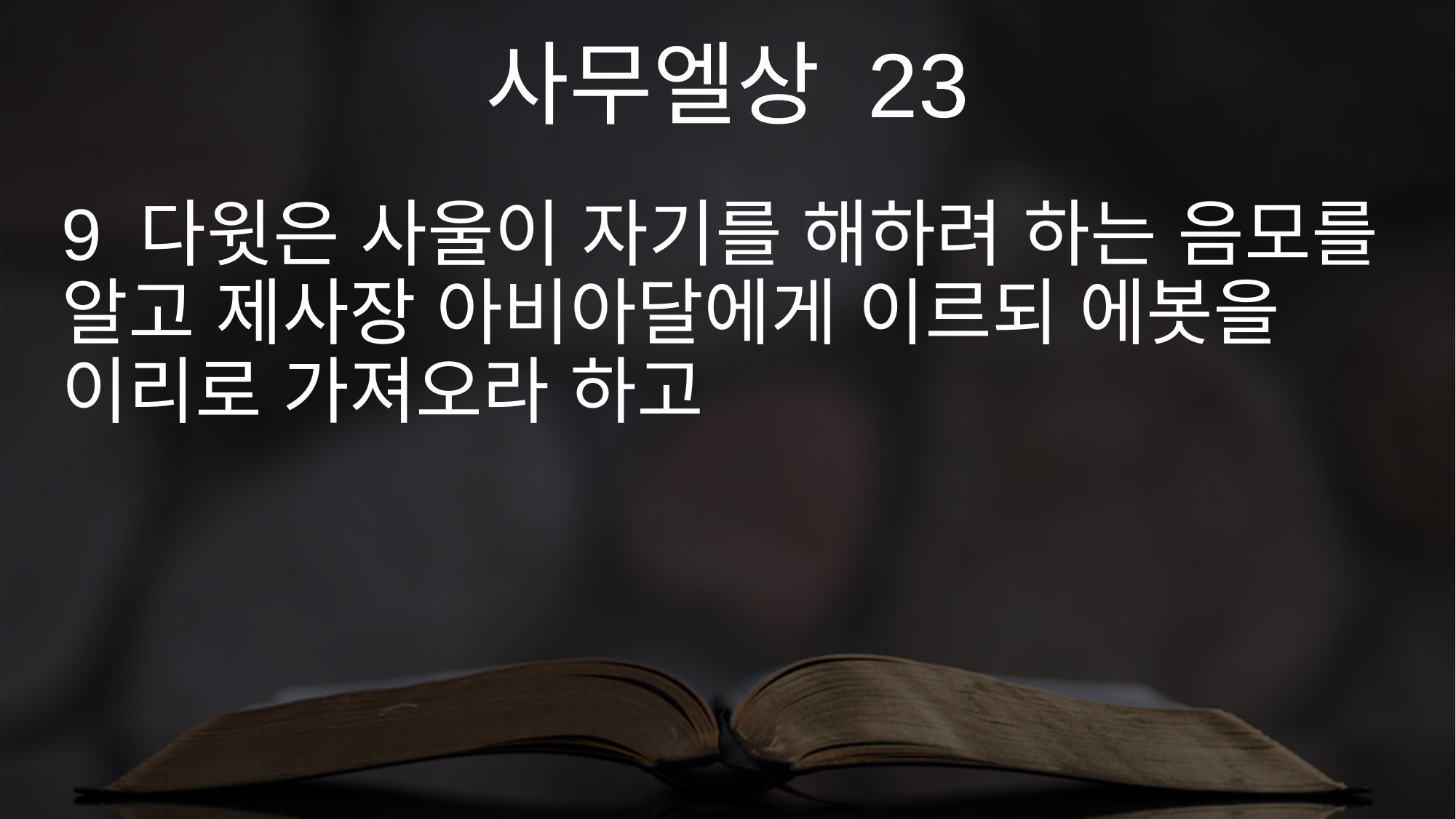

사무엘상 23
9 다윗은 사울이 자기를 해하려 하는 음모를 알고 제사장 아비아달에게 이르되 에봇을 이리로 가져오라 하고